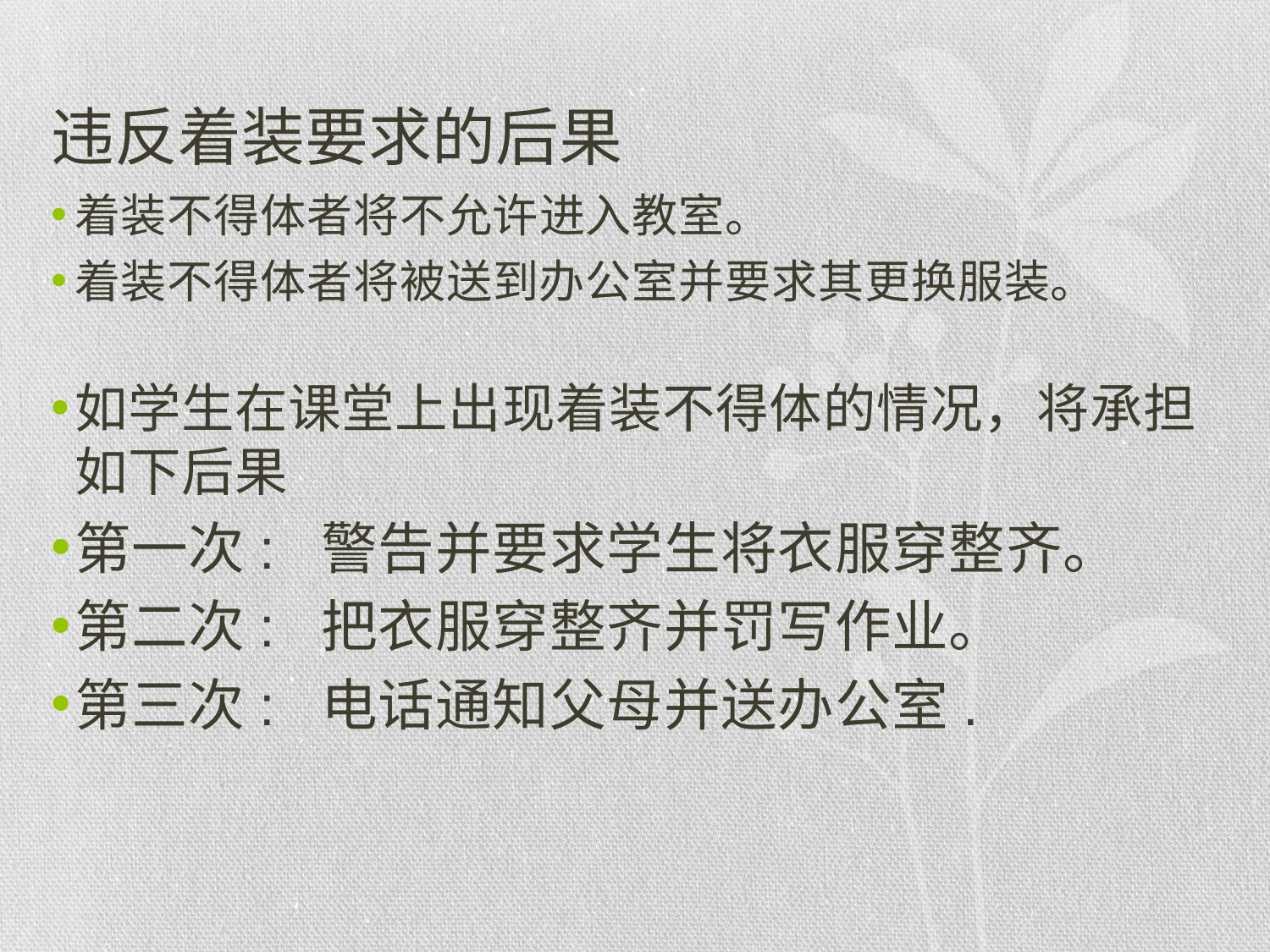

# 违反着装要求的后果
着装不得体者将不允许进入教室。
着装不得体者将被送到办公室并要求其更换服装。

如学生在课堂上出现着装不得体的情况，将承担如下后果
第一次:  警告并要求学生将衣服穿整齐。
第二次:  把衣服穿整齐并罚写作业。
第三次:  电话通知父母并送办公室.